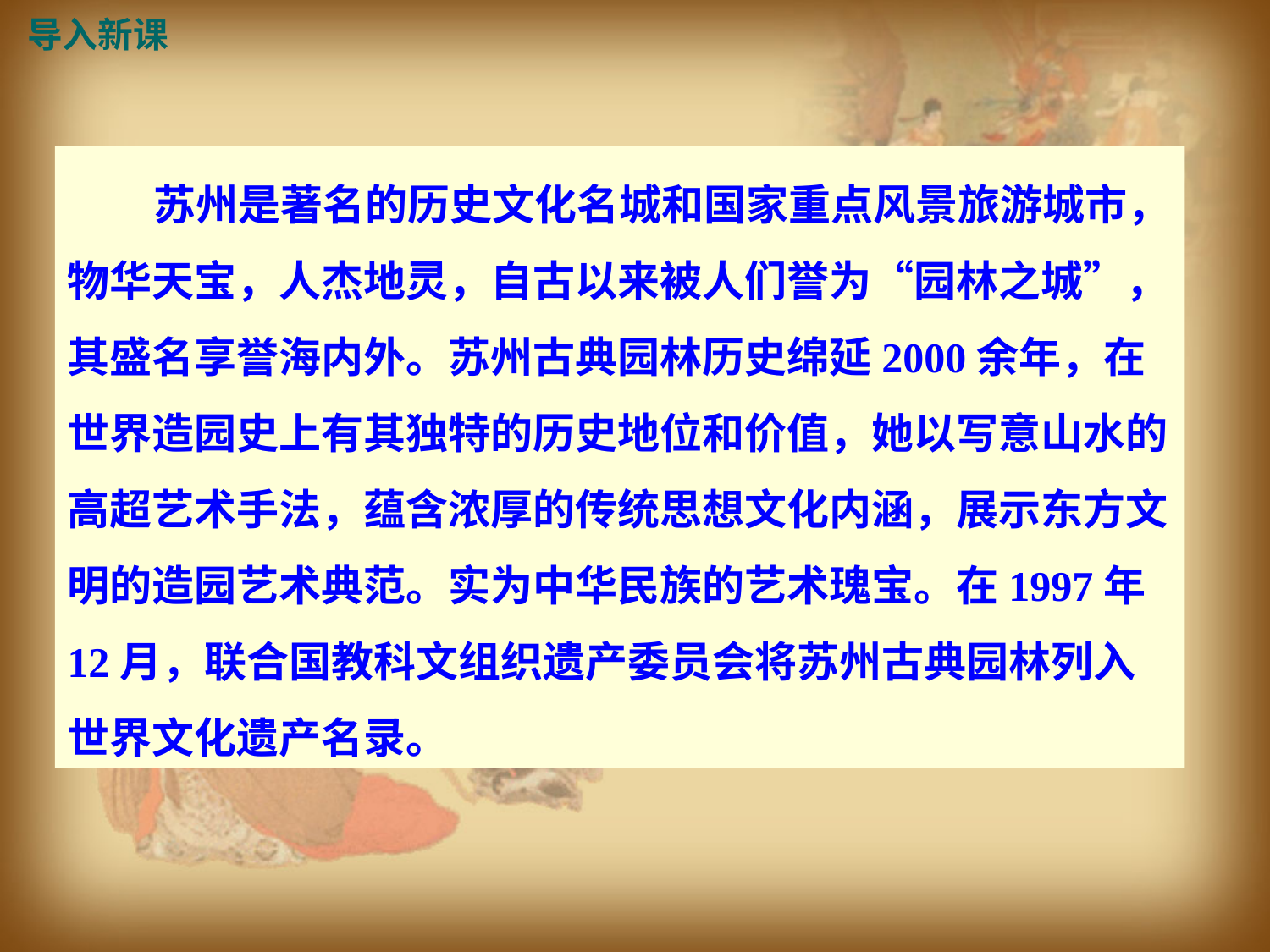

导入新课
        苏州是著名的历史文化名城和国家重点风景旅游城市，物华天宝，人杰地灵，自古以来被人们誉为“园林之城”，其盛名享誉海内外。苏州古典园林历史绵延2000余年，在世界造园史上有其独特的历史地位和价值，她以写意山水的高超艺术手法，蕴含浓厚的传统思想文化内涵，展示东方文明的造园艺术典范。实为中华民族的艺术瑰宝。在1997年12月，联合国教科文组织遗产委员会将苏州古典园林列入世界文化遗产名录。